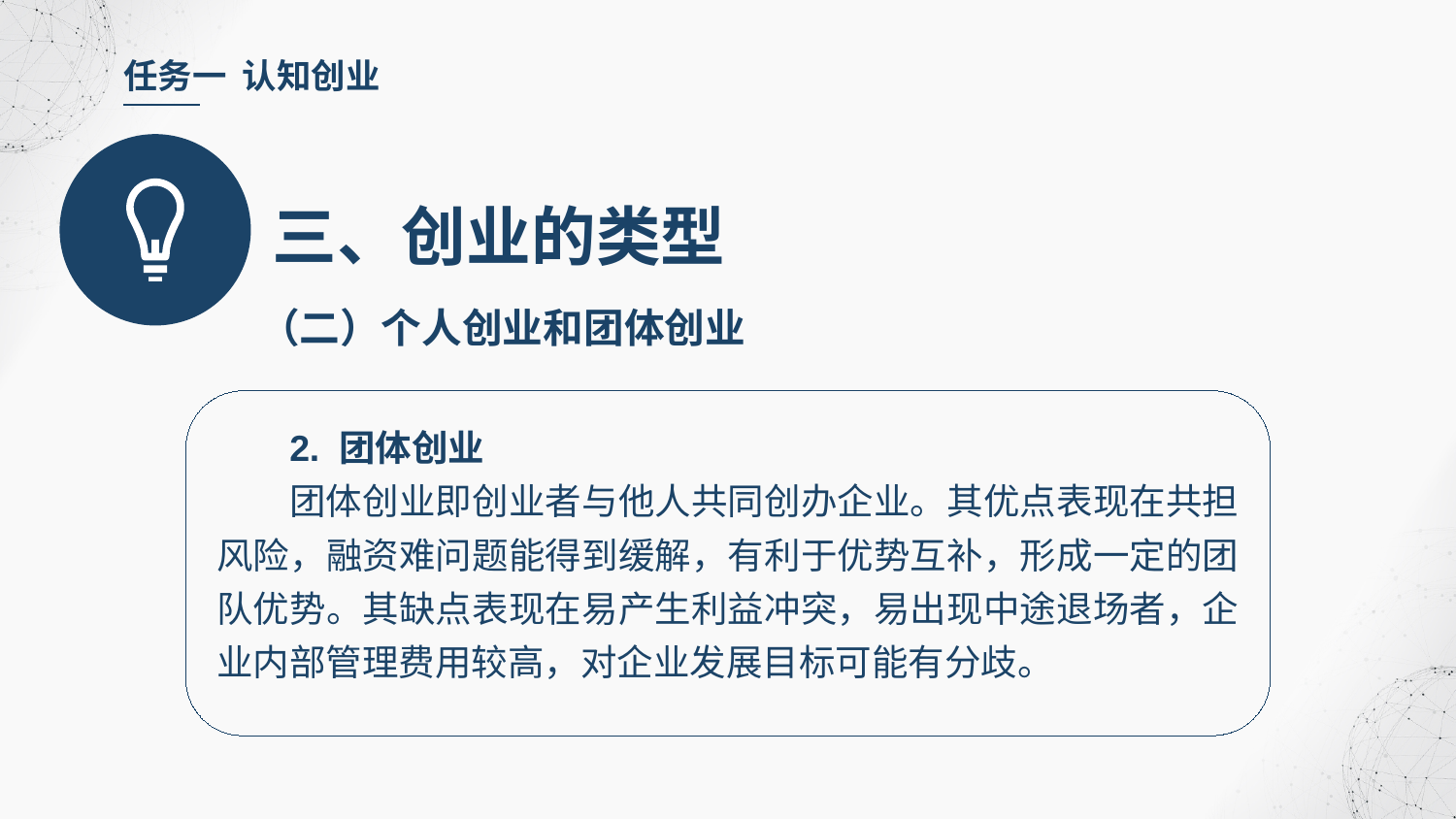

任务一  认知创业

三、创业的类型
（二）个人创业和团体创业
2. 团体创业
团体创业即创业者与他人共同创办企业。其优点表现在共担风险，融资难问题能得到缓解，有利于优势互补，形成一定的团队优势。其缺点表现在易产生利益冲突，易出现中途退场者，企业内部管理费用较高，对企业发展目标可能有分歧。